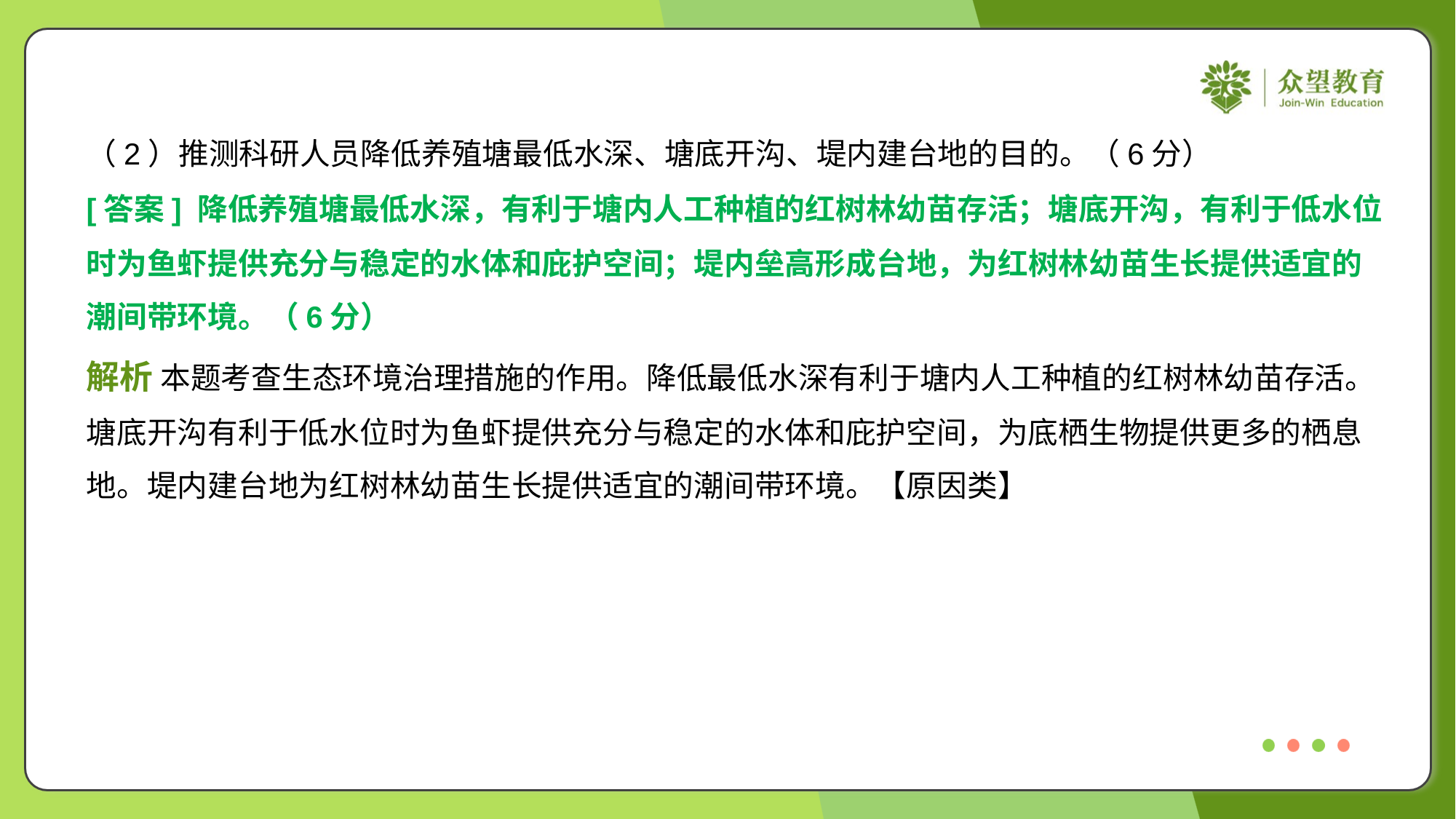

（2）推测科研人员降低养殖塘最低水深、塘底开沟、堤内建台地的目的。（6分）
[答案] 降低养殖塘最低水深，有利于塘内人工种植的红树林幼苗存活；塘底开沟，有利于低水位
时为鱼虾提供充分与稳定的水体和庇护空间；堤内垒高形成台地，为红树林幼苗生长提供适宜的
潮间带环境。（6分）
解析 本题考查生态环境治理措施的作用。降低最低水深有利于塘内人工种植的红树林幼苗存活。
塘底开沟有利于低水位时为鱼虾提供充分与稳定的水体和庇护空间，为底栖生物提供更多的栖息
地。堤内建台地为红树林幼苗生长提供适宜的潮间带环境。【原因类】